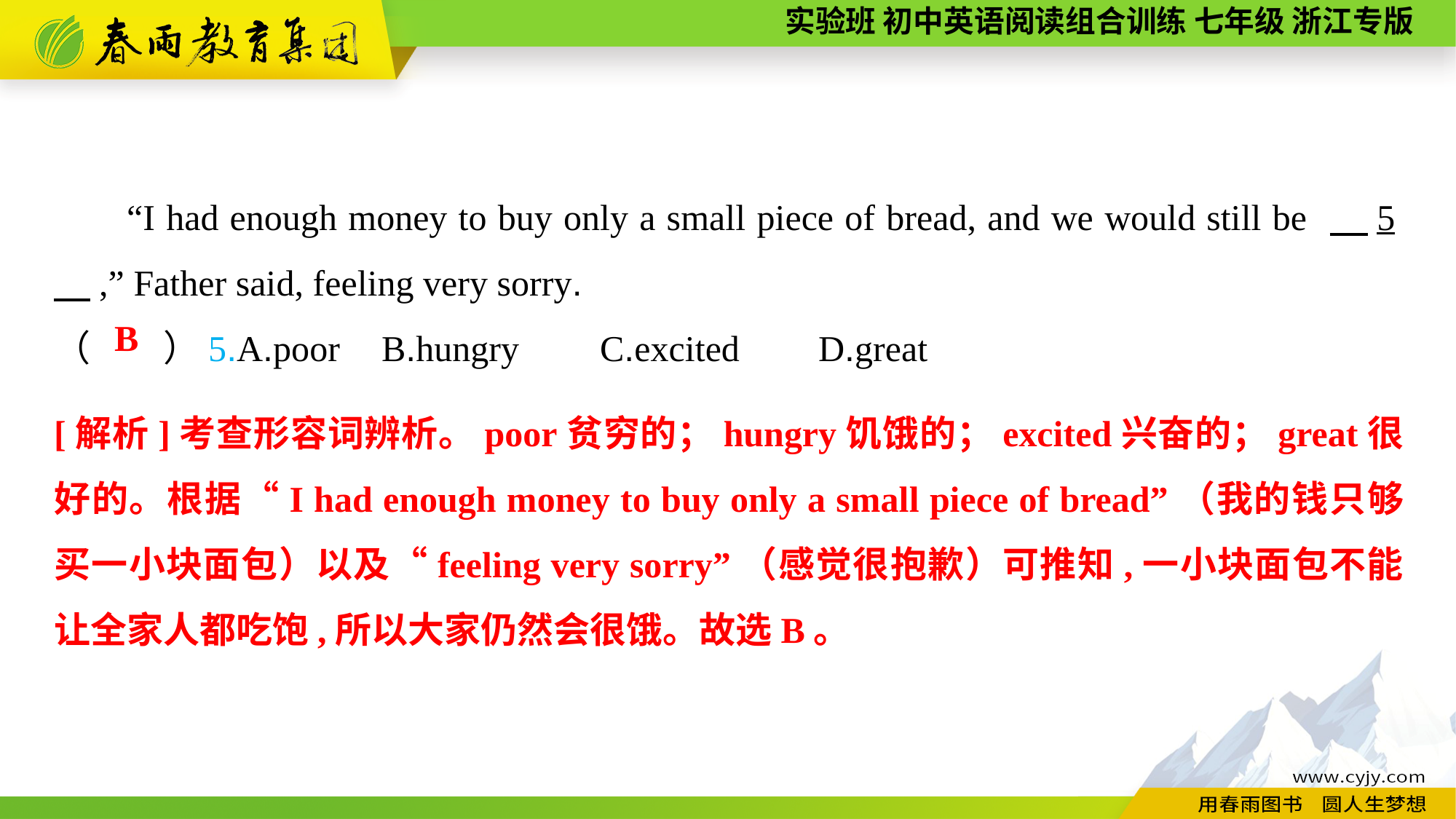

“I had enough money to buy only a small piece of bread, and we would still be 　5　,” Father said, feeling very sorry.
（　　）5.A.poor	B.hungry	C.excited	D.great
B
[解析]考查形容词辨析。poor贫穷的；hungry饥饿的；excited兴奋的；great很好的。根据“I had enough money to buy only a small piece of bread”（我的钱只够买一小块面包）以及“feeling very sorry”（感觉很抱歉）可推知,一小块面包不能让全家人都吃饱,所以大家仍然会很饿。故选B。